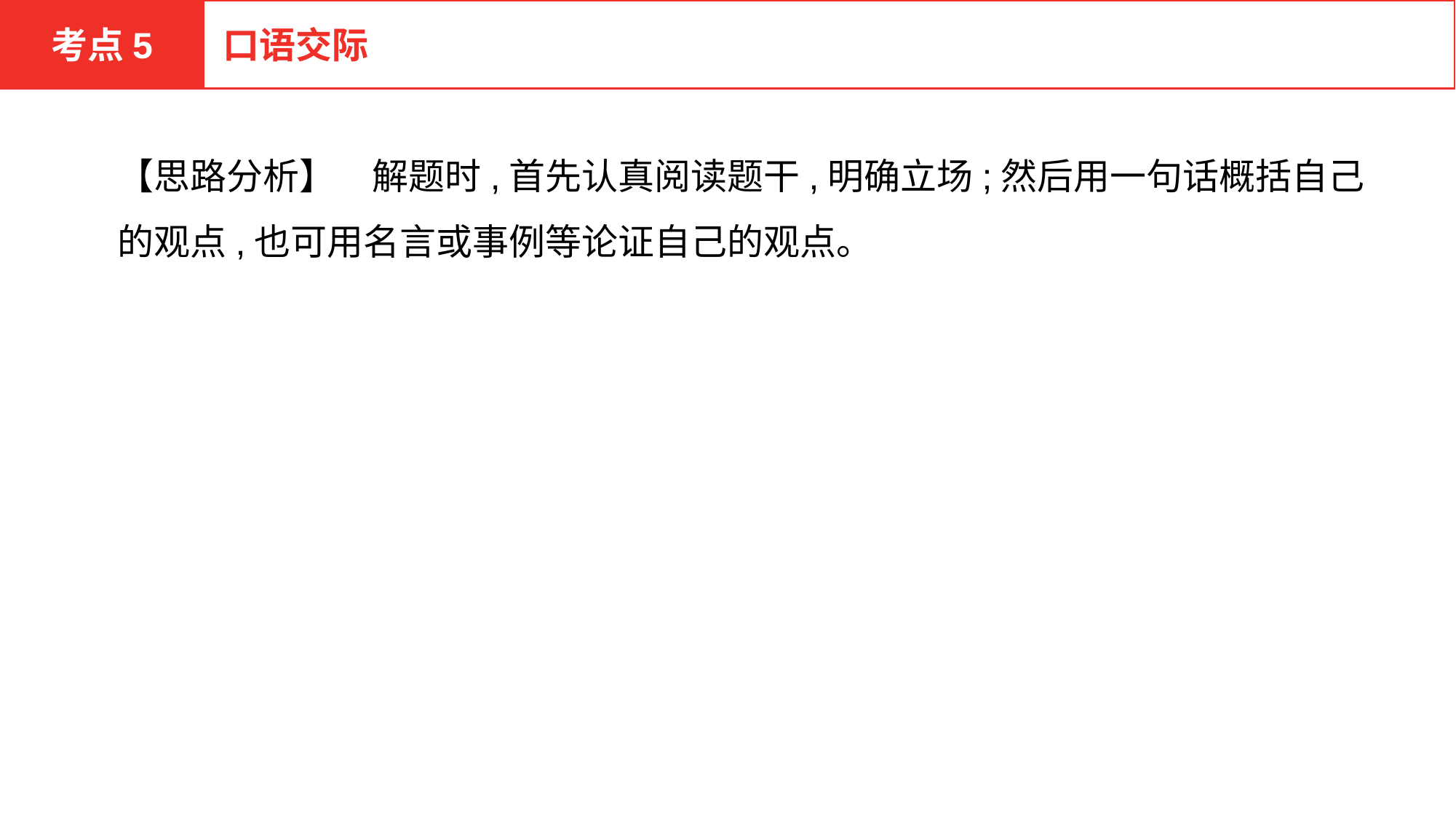

考点5
口语交际
【思路分析】　解题时,首先认真阅读题干,明确立场;然后用一句话概括自己的观点,也可用名言或事例等论证自己的观点。